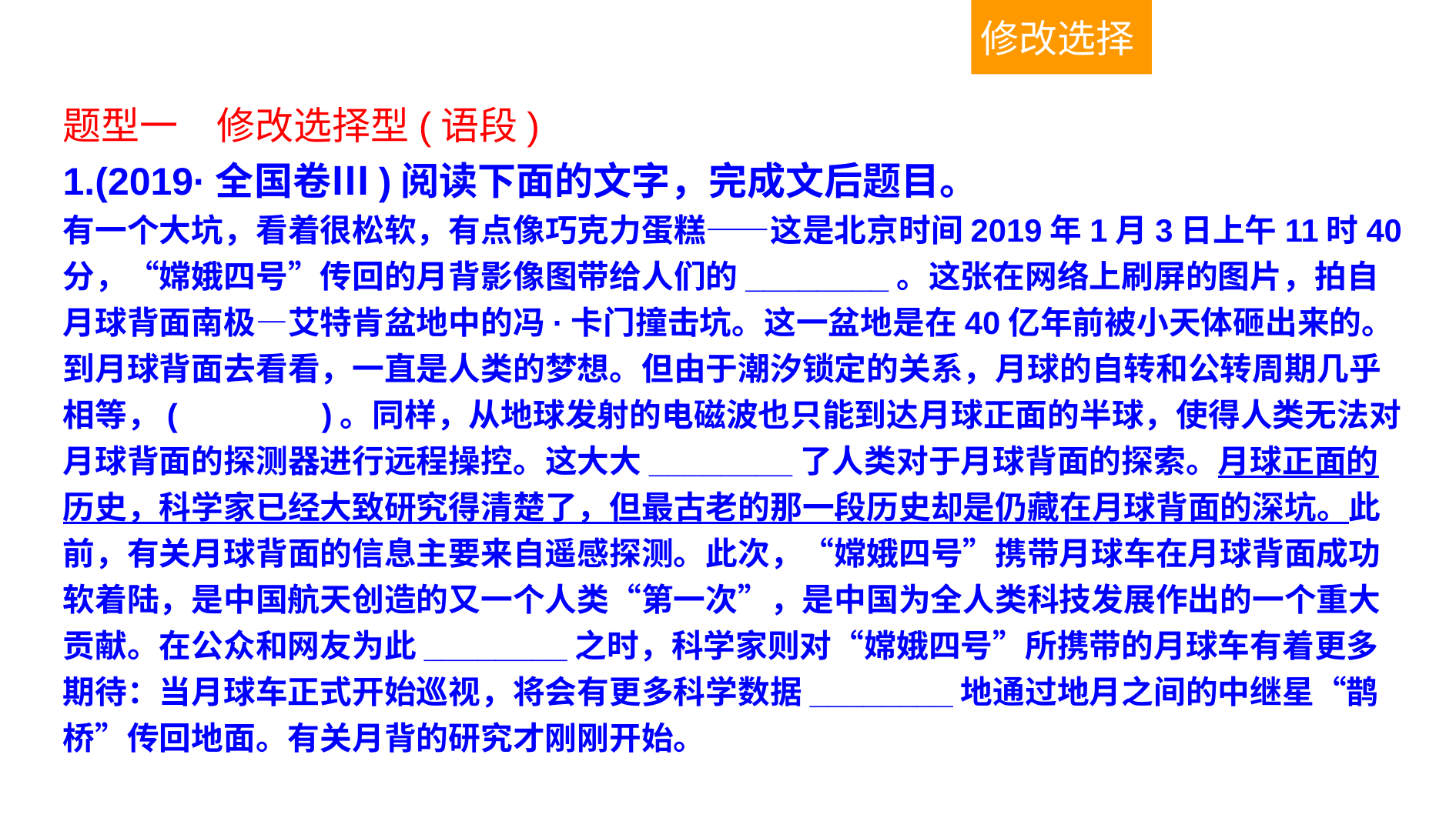

修改选择
题型一　修改选择型(语段)
1.(2019·全国卷Ⅲ)阅读下面的文字，完成文后题目。
有一个大坑，看着很松软，有点像巧克力蛋糕——这是北京时间2019年1月3日上午11时40分，“嫦娥四号”传回的月背影像图带给人们的________。这张在网络上刷屏的图片，拍自月球背面南极—艾特肯盆地中的冯·卡门撞击坑。这一盆地是在40亿年前被小天体砸出来的。
到月球背面去看看，一直是人类的梦想。但由于潮汐锁定的关系，月球的自转和公转周期几乎相等，(　　　　)。同样，从地球发射的电磁波也只能到达月球正面的半球，使得人类无法对月球背面的探测器进行远程操控。这大大________了人类对于月球背面的探索。月球正面的历史，科学家已经大致研究得清楚了，但最古老的那一段历史却是仍藏在月球背面的深坑。此前，有关月球背面的信息主要来自遥感探测。此次，“嫦娥四号”携带月球车在月球背面成功软着陆，是中国航天创造的又一个人类“第一次”，是中国为全人类科技发展作出的一个重大贡献。在公众和网友为此________之时，科学家则对“嫦娥四号”所携带的月球车有着更多期待：当月球车正式开始巡视，将会有更多科学数据________地通过地月之间的中继星“鹊桥”传回地面。有关月背的研究才刚刚开始。